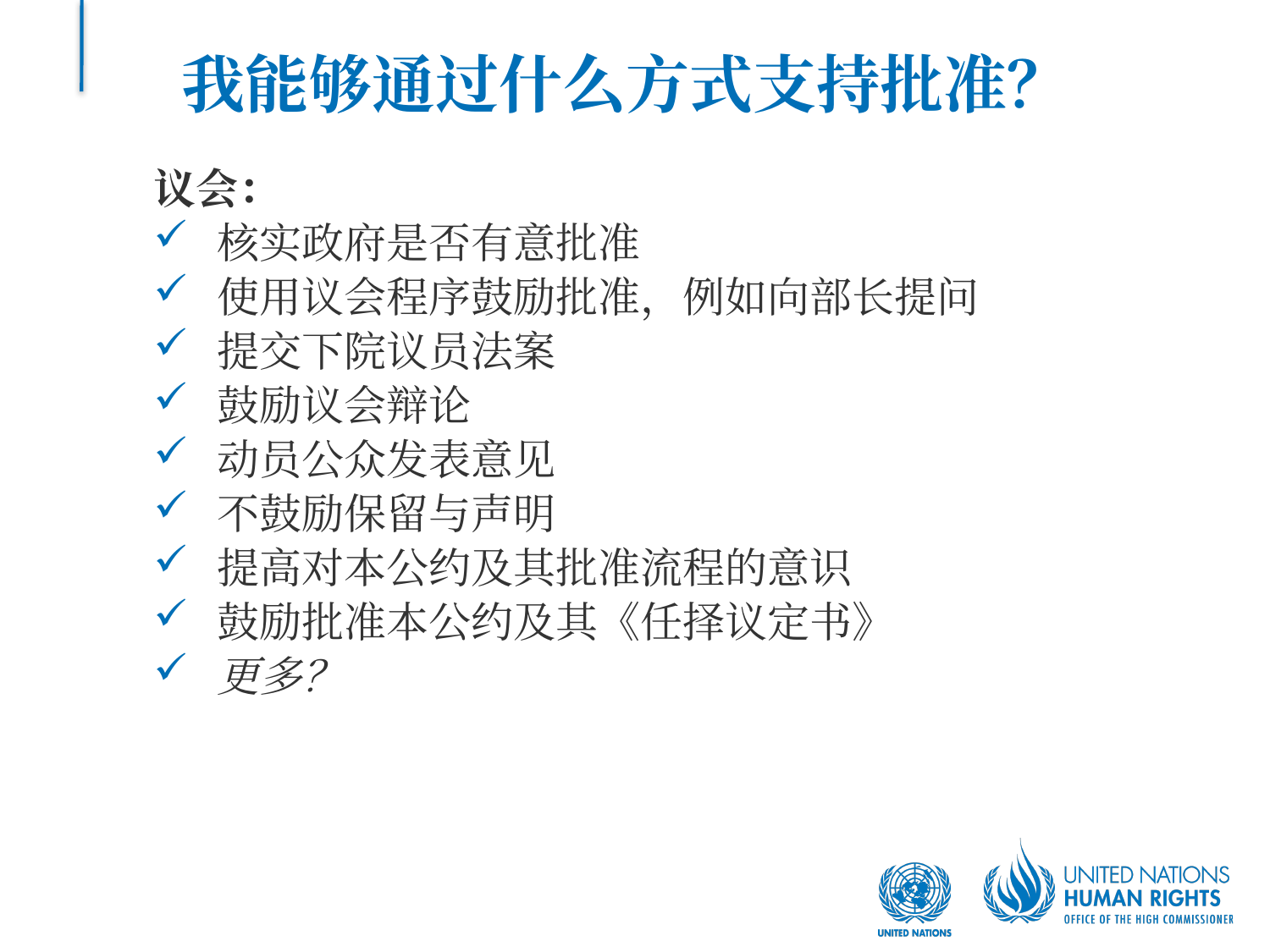

# 我能够通过什么方式支持批准？
议会：
核实政府是否有意批准
使用议会程序鼓励批准，例如向部长提问
提交下院议员法案
鼓励议会辩论
动员公众发表意见
不鼓励保留与声明
提高对本公约及其批准流程的意识
鼓励批准本公约及其《任择议定书》
更多？